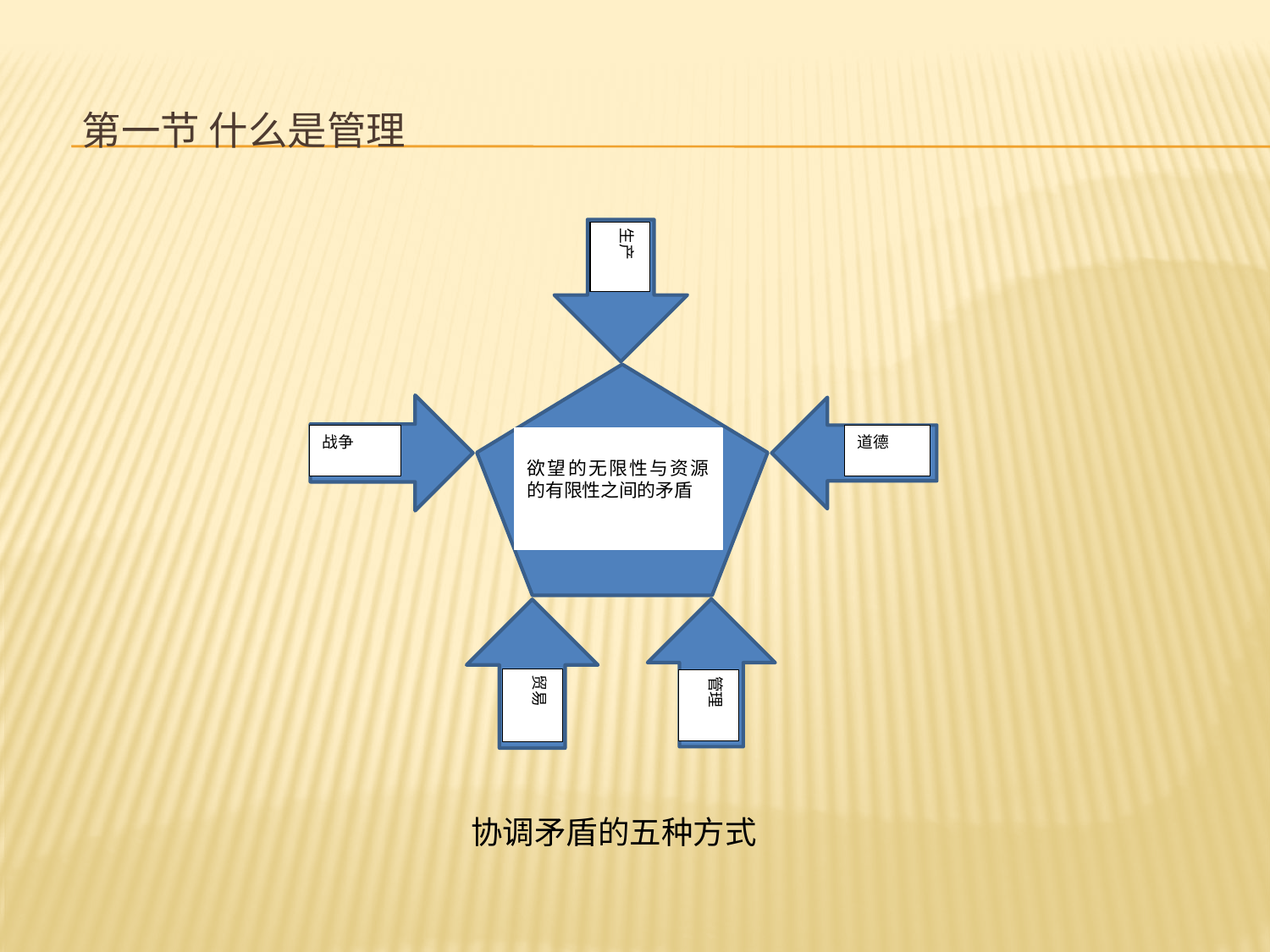

# 第一节 什么是管理

生产
战争
道德

欲望的无限性与资源的有限性之间的矛盾
贸易
管理
协调矛盾的五种方式